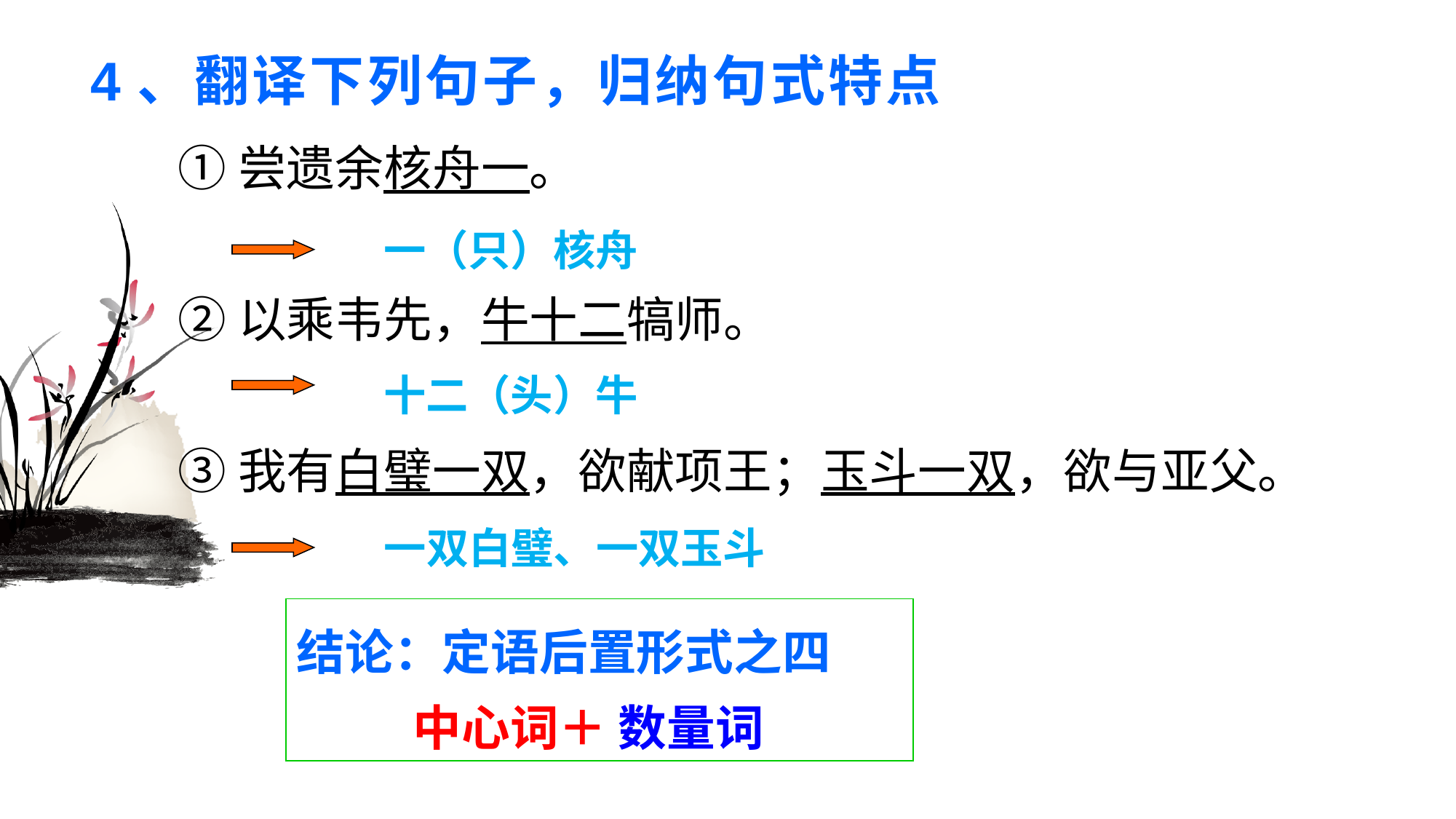

# 4、翻译下列句子，归纳句式特点
①尝遗余核舟一。

②以乘韦先，牛十二犒师。

③我有白璧一双，欲献项王；玉斗一双，欲与亚父。
一（只）核舟

十二（头）牛

一双白璧、一双玉斗

结论：定语后置形式之四
           中心词＋ 数量词